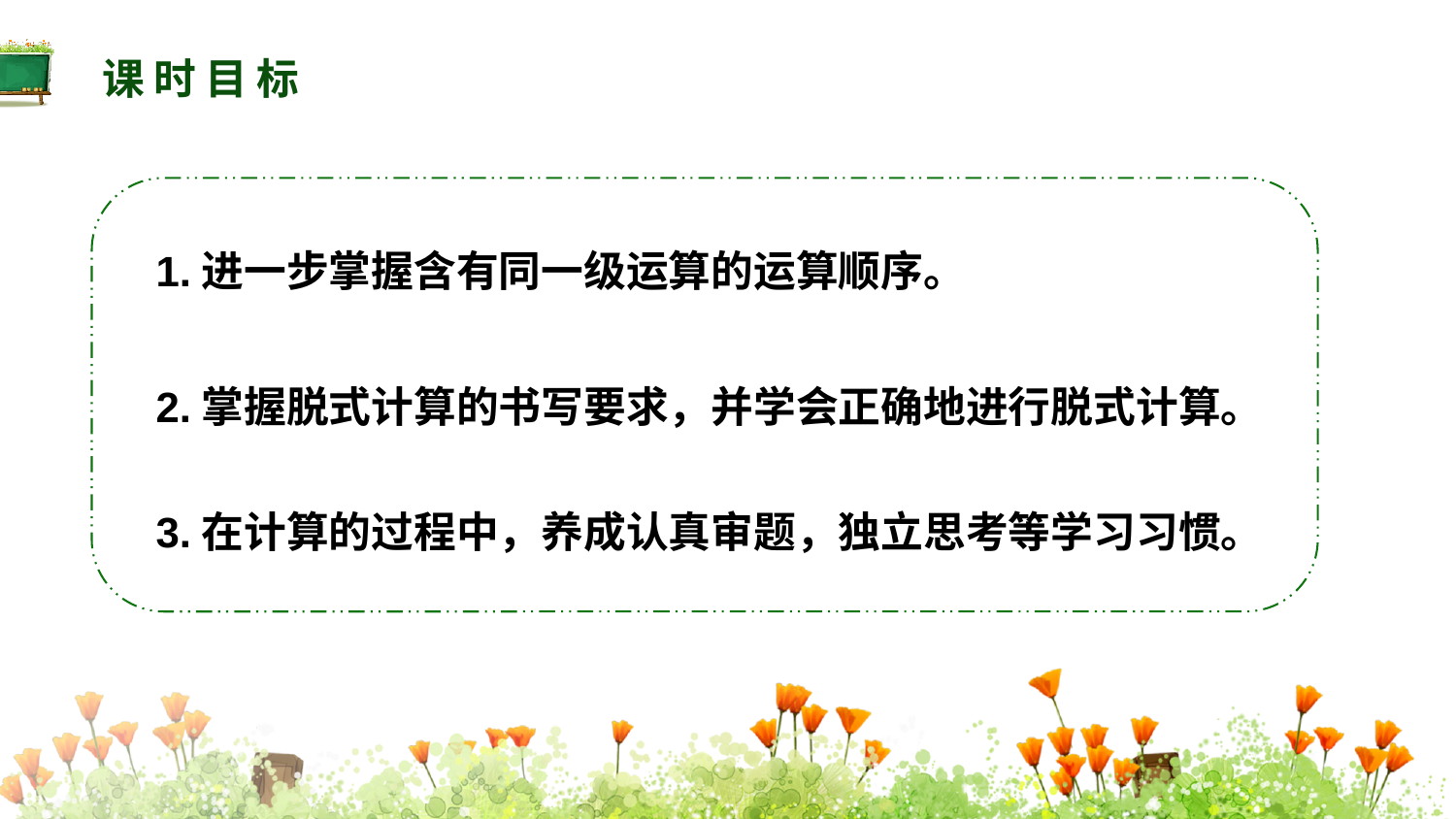

课时目标

1.进一步掌握含有同一级运算的运算顺序。
2.掌握脱式计算的书写要求，并学会正确地进行脱式计算。
3.在计算的过程中，养成认真审题，独立思考等学习习惯。